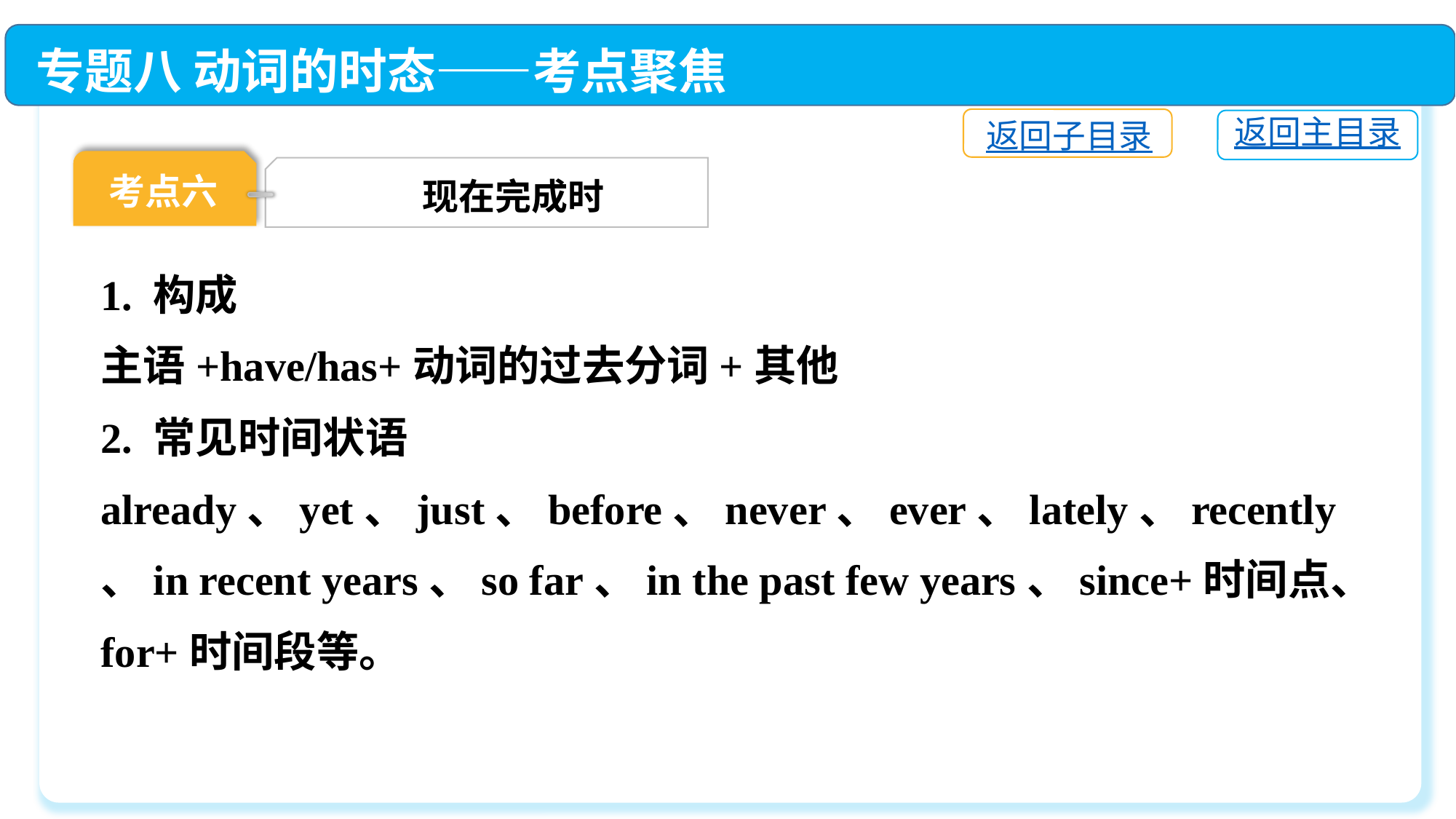

专题八 动词的时态——考点聚焦

返回子目录
返回主目录
考点六
现在完成时

1. 构成
主语+have/has+动词的过去分词+其他
2. 常见时间状语
already、yet、just、before、never、ever、lately、recently、in recent years、so far、in the past few years、since+时间点、for+时间段等。